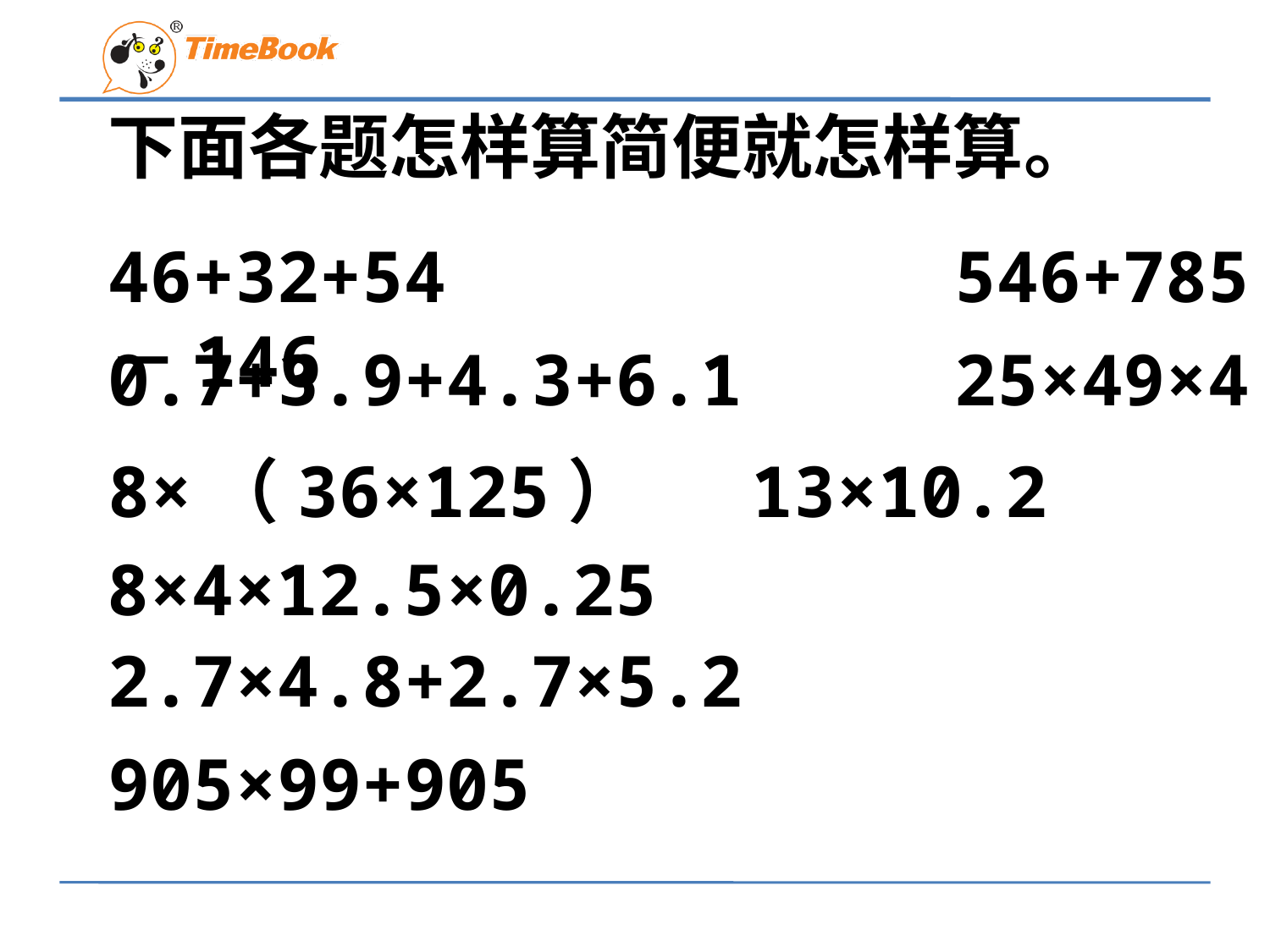

下面各题怎样算简便就怎样算。
46+32+54            546+785－146
0.7+3.9+4.3+6.1     25×49×4
8×（36×125）      13×10.2
8×4×12.5×0.25
2.7×4.8+2.7×5.2
905×99+905